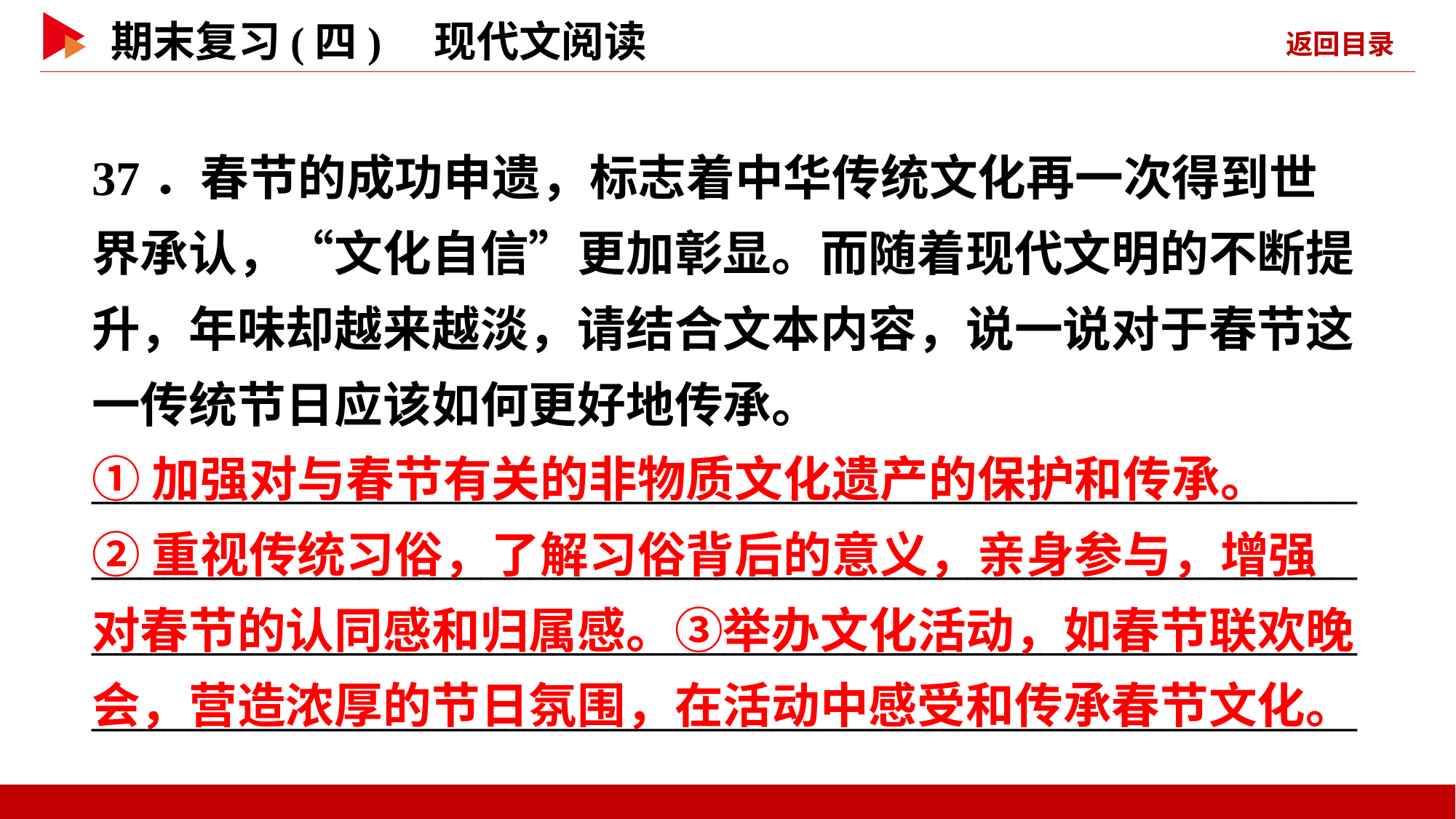

37．春节的成功申遗，标志着中华传统文化再一次得到世界承认，“文化自信”更加彰显。而随着现代文明的不断提升，年味却越来越淡，请结合文本内容，说一说对于春节这一传统节日应该如何更好地传承。
________________________________________________________________________________________________________________________________________________________________________________________________________________
①加强对与春节有关的非物质文化遗产的保护和传承。
②重视传统习俗，了解习俗背后的意义，亲身参与，增强对春节的认同感和归属感。③举办文化活动，如春节联欢晚会，营造浓厚的节日氛围，在活动中感受和传承春节文化。